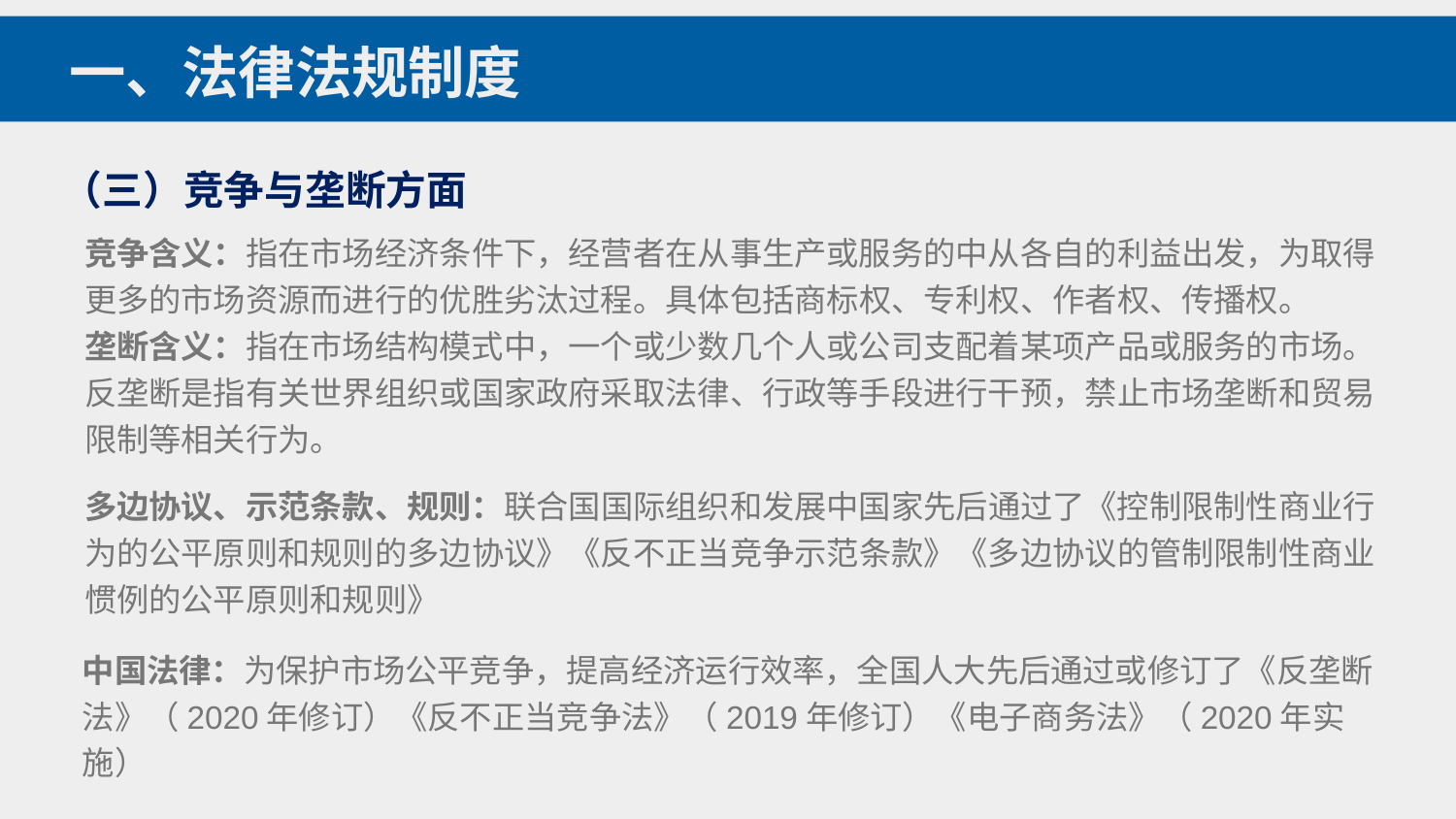

一、法律法规制度
（三）竞争与垄断方面
竞争含义：指在市场经济条件下，经营者在从事生产或服务的中从各自的利益出发，为取得更多的市场资源而进行的优胜劣汰过程。具体包括商标权、专利权、作者权、传播权。
垄断含义：指在市场结构模式中，一个或少数几个人或公司支配着某项产品或服务的市场。反垄断是指有关世界组织或国家政府采取法律、行政等手段进行干预，禁止市场垄断和贸易限制等相关行为。
多边协议、示范条款、规则：联合国国际组织和发展中国家先后通过了《控制限制性商业行为的公平原则和规则的多边协议》《反不正当竞争示范条款》《多边协议的管制限制性商业惯例的公平原则和规则》
中国法律：为保护市场公平竞争，提高经济运行效率，全国人大先后通过或修订了《反垄断法》（2020年修订）《反不正当竞争法》（2019年修订）《电子商务法》（2020年实施）